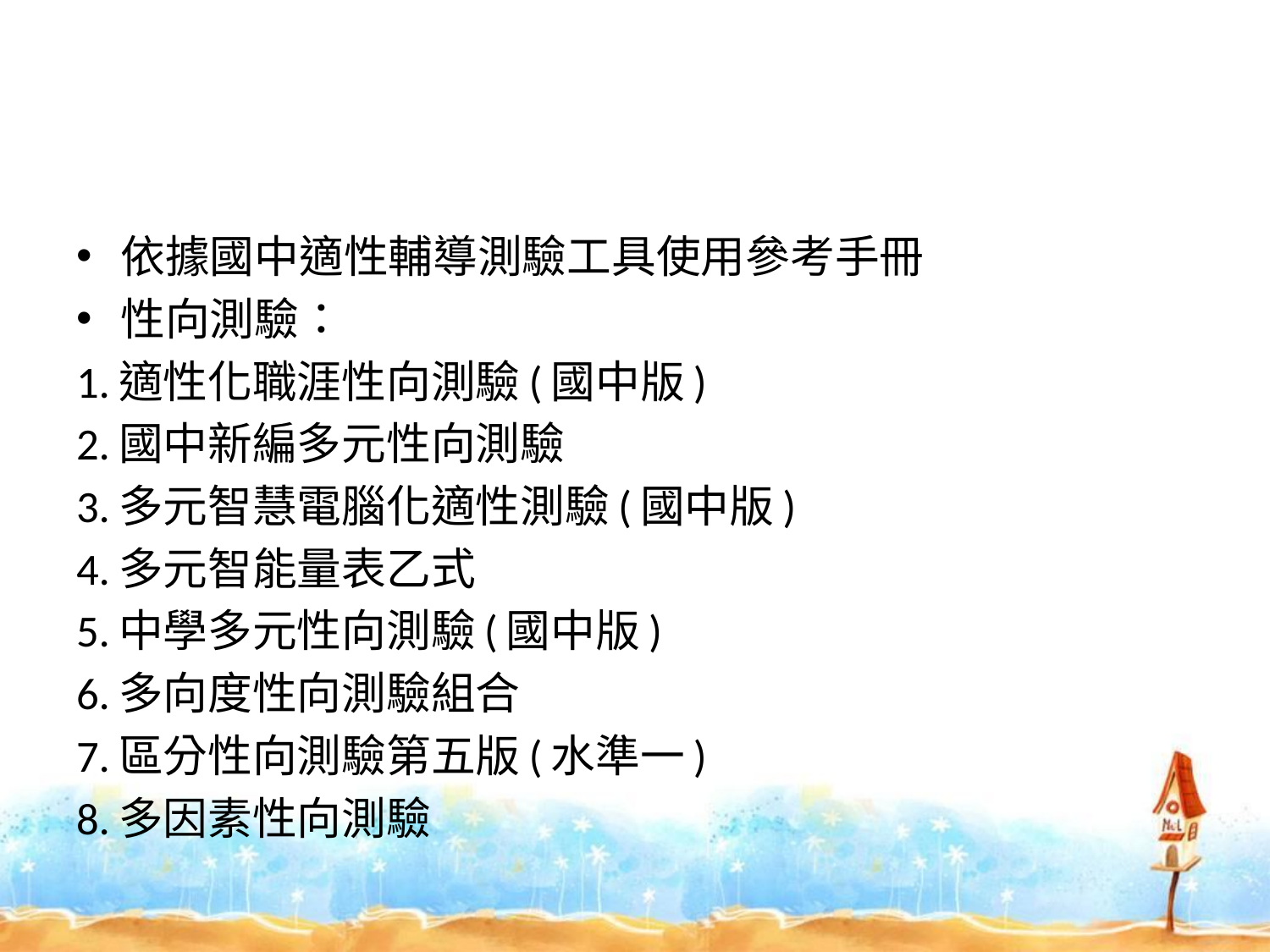

#
依據國中適性輔導測驗工具使用參考手冊
性向測驗：
1.適性化職涯性向測驗(國中版)
2.國中新編多元性向測驗
3.多元智慧電腦化適性測驗(國中版)
4.多元智能量表乙式
5.中學多元性向測驗(國中版)
6.多向度性向測驗組合
7.區分性向測驗第五版(水準一)
8.多因素性向測驗